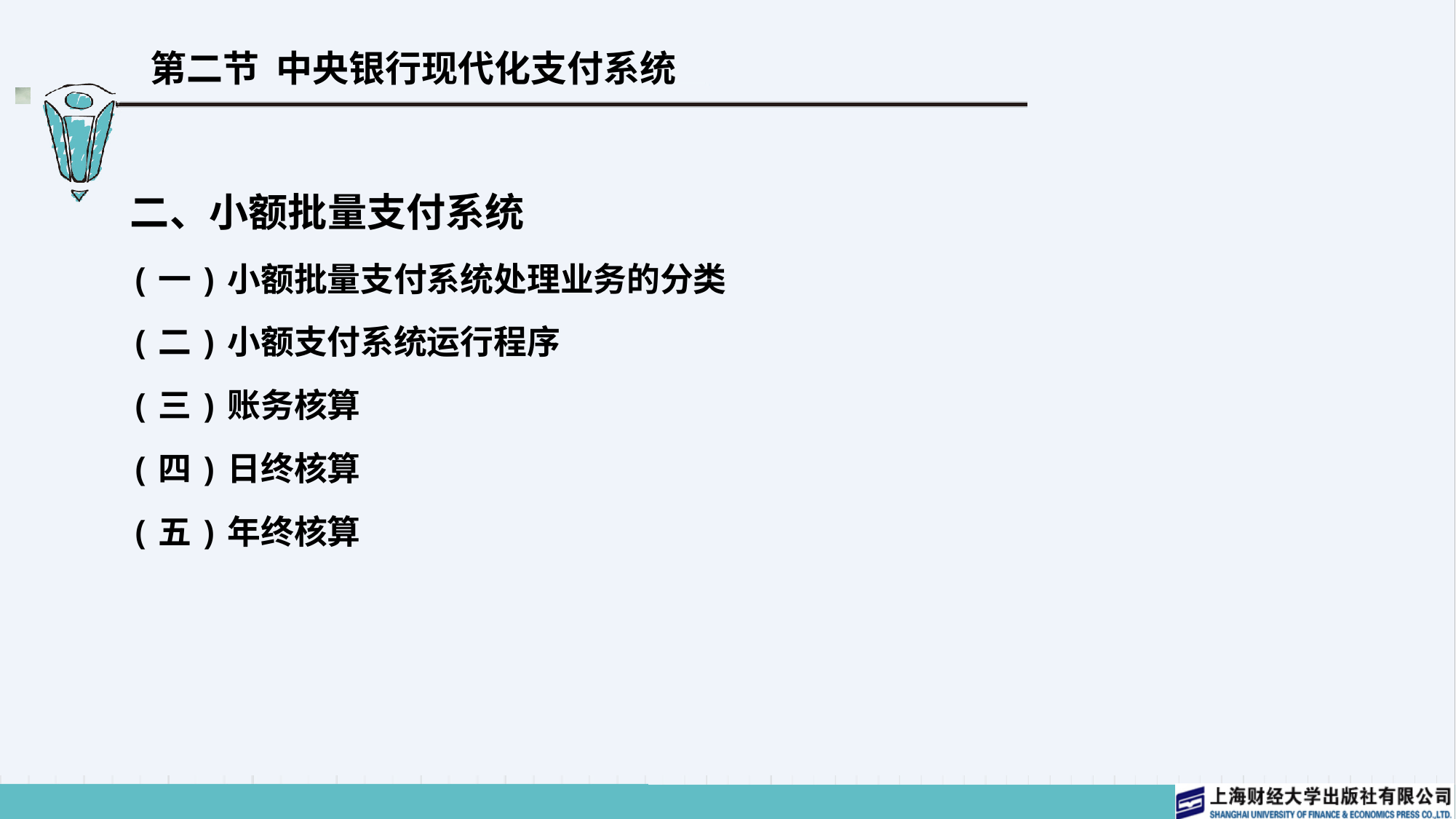

# 第二节  中央银行现代化支付系统
二、小额批量支付系统
(一)小额批量支付系统处理业务的分类
(二)小额支付系统运行程序
(三)账务核算
(四)日终核算
(五)年终核算